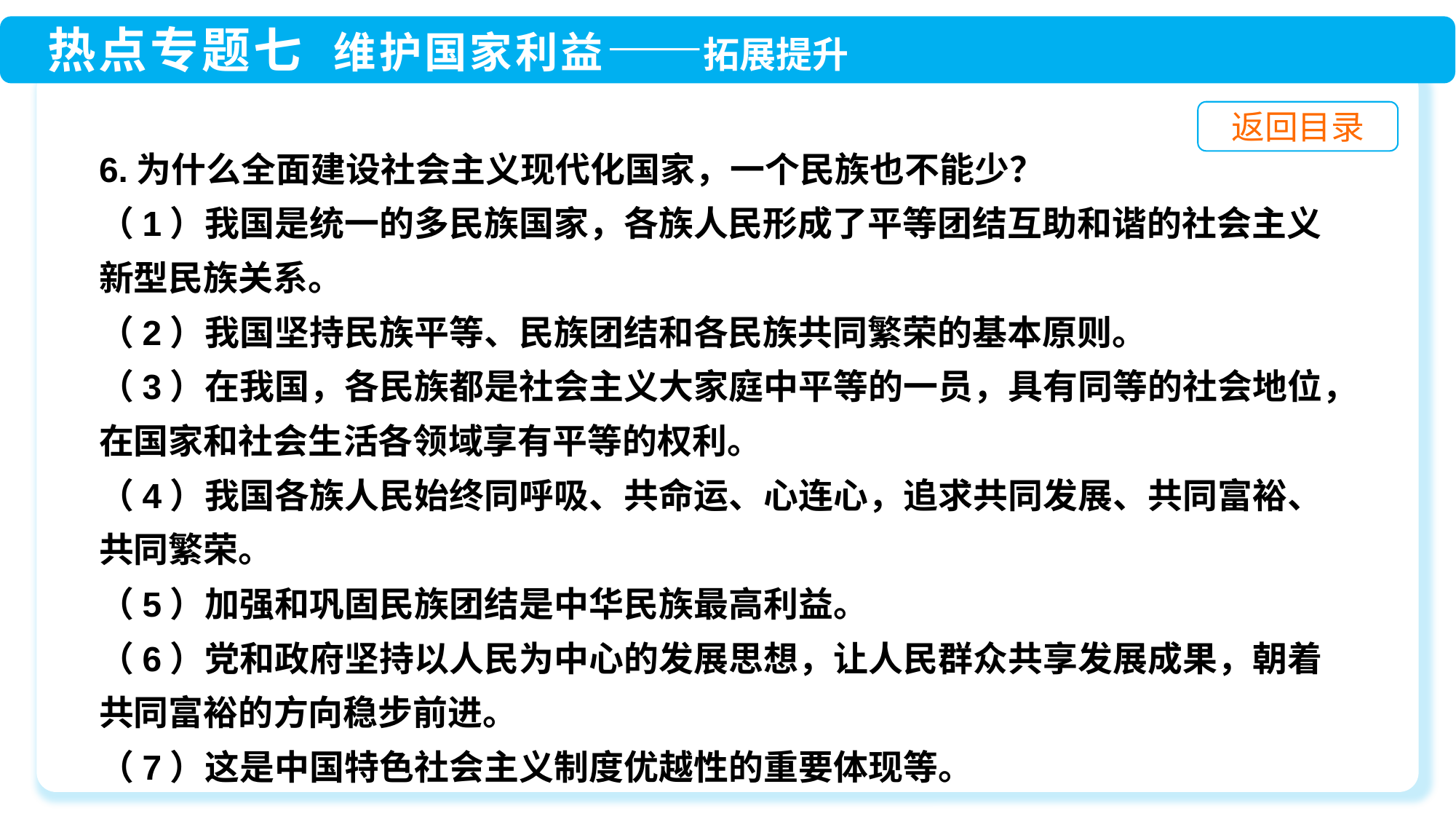

6.为什么全面建设社会主义现代化国家，一个民族也不能少？
（1）我国是统一的多民族国家，各族人民形成了平等团结互助和谐的社会主义新型民族关系。
（2）我国坚持民族平等、民族团结和各民族共同繁荣的基本原则。
（3）在我国，各民族都是社会主义大家庭中平等的一员，具有同等的社会地位，在国家和社会生活各领域享有平等的权利。
（4）我国各族人民始终同呼吸、共命运、心连心，追求共同发展、共同富裕、共同繁荣。
（5）加强和巩固民族团结是中华民族最高利益。
（6）党和政府坚持以人民为中心的发展思想，让人民群众共享发展成果，朝着共同富裕的方向稳步前进。
（7）这是中国特色社会主义制度优越性的重要体现等。